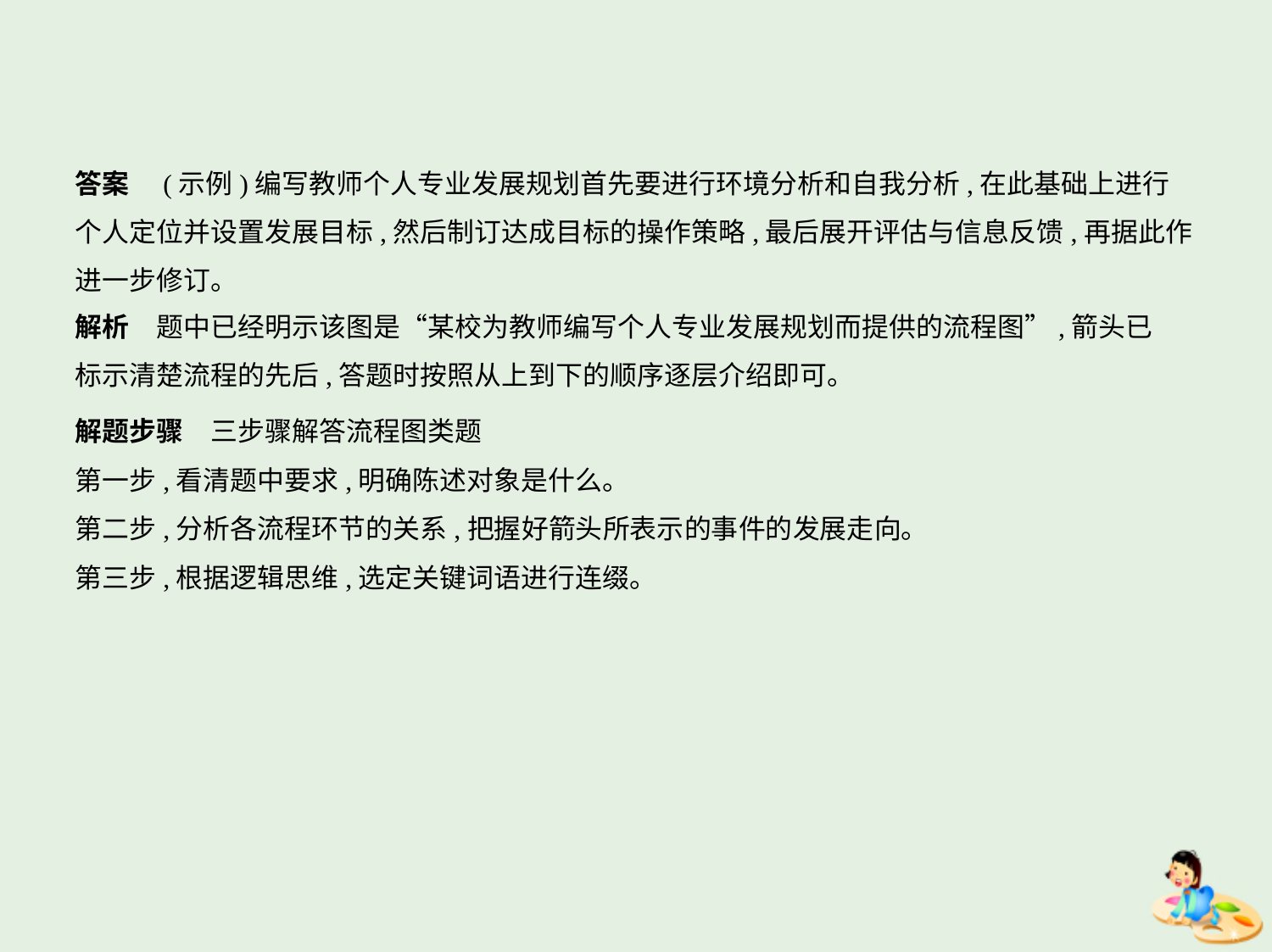

答案　(示例)编写教师个人专业发展规划首先要进行环境分析和自我分析,在此基础上进行
个人定位并设置发展目标,然后制订达成目标的操作策略,最后展开评估与信息反馈,再据此作
进一步修订。
解析　题中已经明示该图是“某校为教师编写个人专业发展规划而提供的流程图”,箭头已
标示清楚流程的先后,答题时按照从上到下的顺序逐层介绍即可。
解题步骤　三步骤解答流程图类题
第一步,看清题中要求,明确陈述对象是什么。
第二步,分析各流程环节的关系,把握好箭头所表示的事件的发展走向。
第三步,根据逻辑思维,选定关键词语进行连缀。